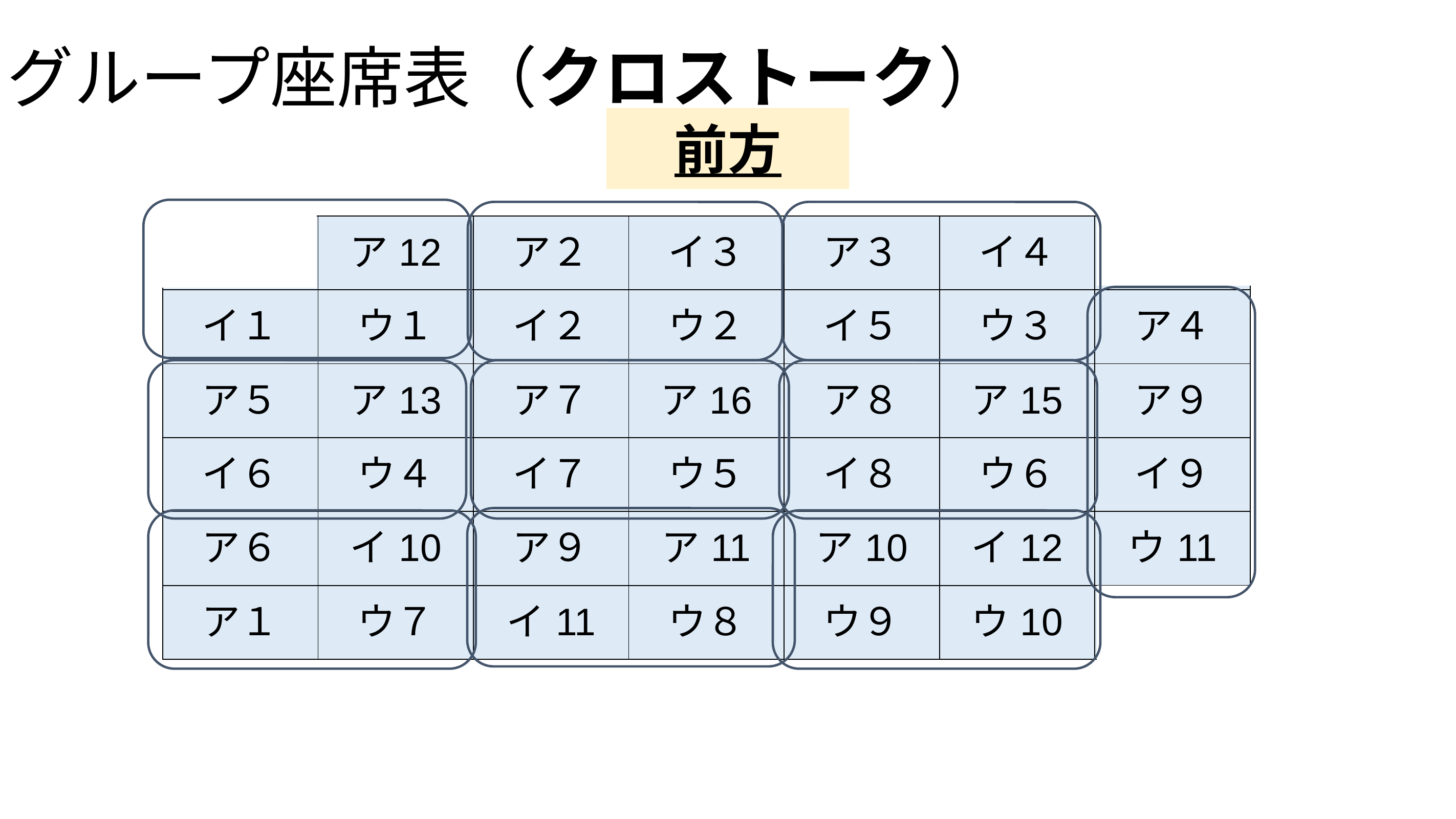

# グループ座席表（クロストーク）
前方

| ア１ | ア12 | ア２ | イ３ | ア３ | イ４ |  |
| --- | --- | --- | --- | --- | --- | --- |
| イ１ | ウ１ | イ２ | ウ２ | イ５ | ウ３ | ア４ |
| ア５ | ア13 | ア７ | ア16 | ア８ | ア15 | ア９ |
| イ６ | ウ４ | イ７ | ウ５ | イ８ | ウ６ | イ９ |
| ア６ | イ10 | ア９ | ア11 | ア10 | イ12 | ウ11 |
| ア１ | ウ７ | イ11 | ウ８ | ウ９ | ウ10 |  |